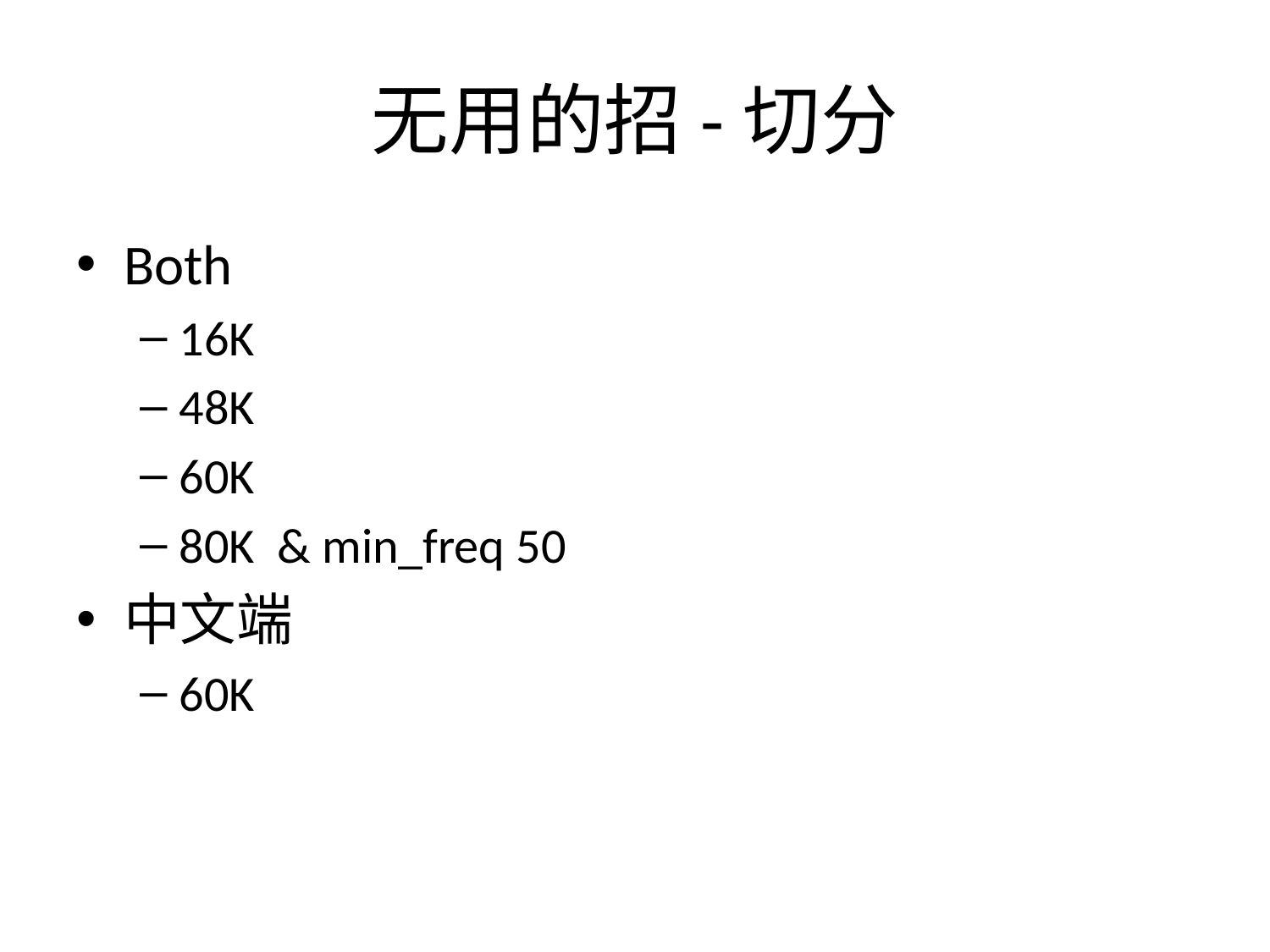

# 无用的招-切分
Both
16K
48K
60K
80K  & min_freq 50
中文端
60K